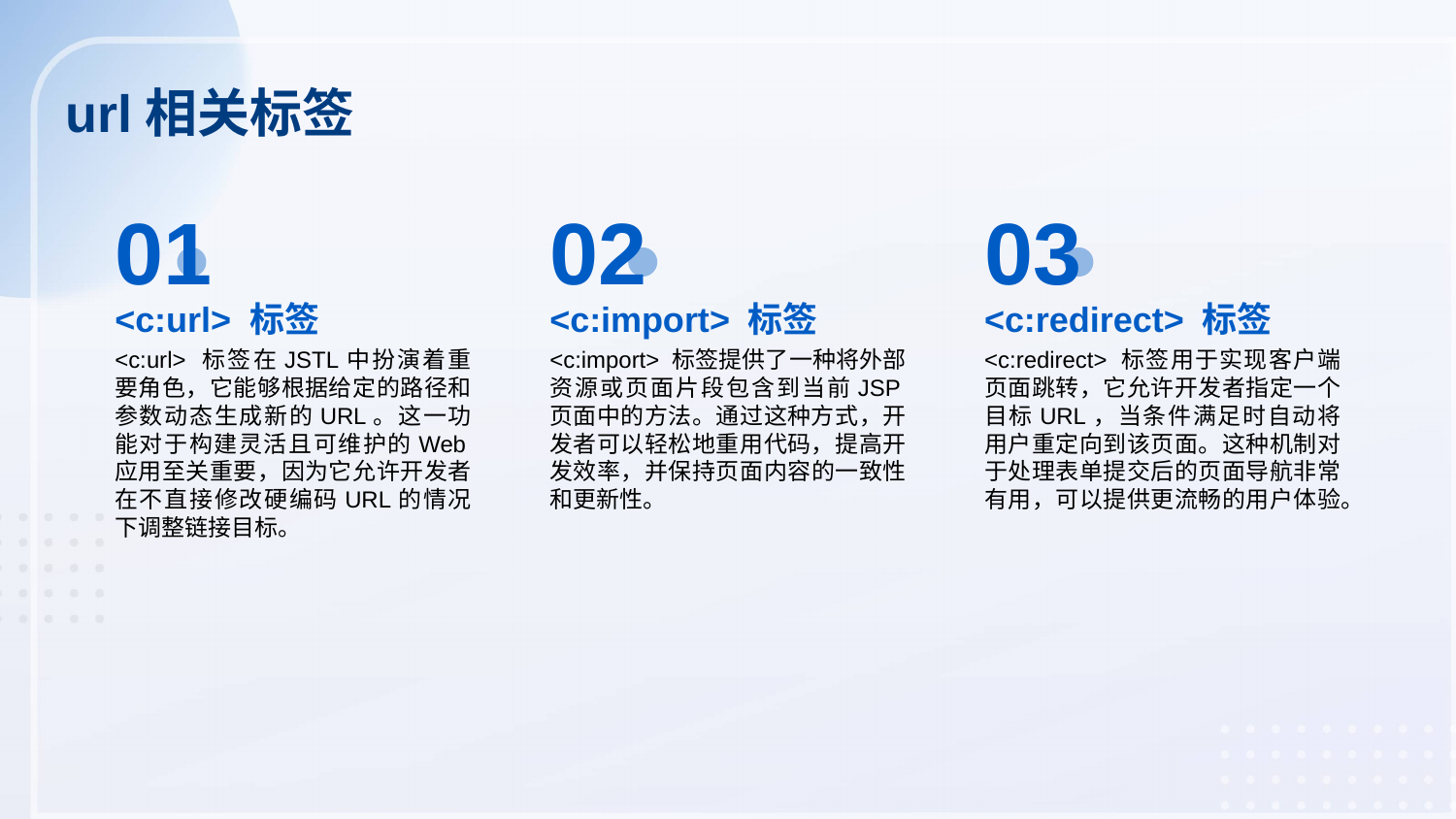

url相关标签
01
02
03

<c:url> 标签
<c:import> 标签
<c:redirect> 标签
<c:url> 标签在JSTL中扮演着重要角色，它能够根据给定的路径和参数动态生成新的URL。这一功能对于构建灵活且可维护的Web应用至关重要，因为它允许开发者在不直接修改硬编码URL的情况下调整链接目标。
<c:import> 标签提供了一种将外部资源或页面片段包含到当前JSP页面中的方法。通过这种方式，开发者可以轻松地重用代码，提高开发效率，并保持页面内容的一致性和更新性。
<c:redirect> 标签用于实现客户端页面跳转，它允许开发者指定一个目标URL，当条件满足时自动将用户重定向到该页面。这种机制对于处理表单提交后的页面导航非常有用，可以提供更流畅的用户体验。